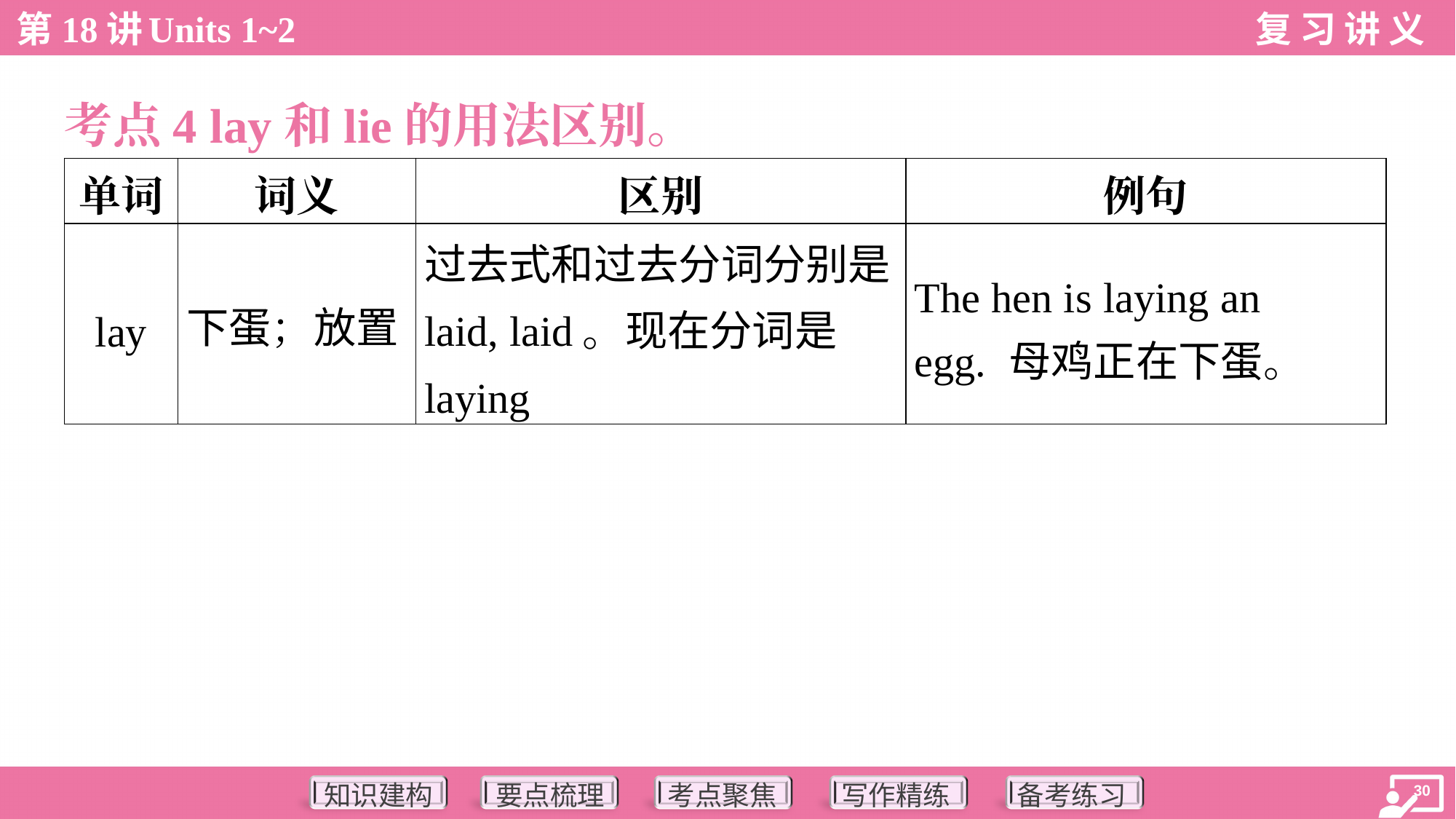

考点4 lay和lie的用法区别。
| 单词 | 词义 | 区别 | 例句 |
| --- | --- | --- | --- |
| lay | 下蛋；放置 | 过去式和过去分词分别是 laid, laid。现在分词是 laying | The hen is laying an egg. 母鸡正在下蛋。 |